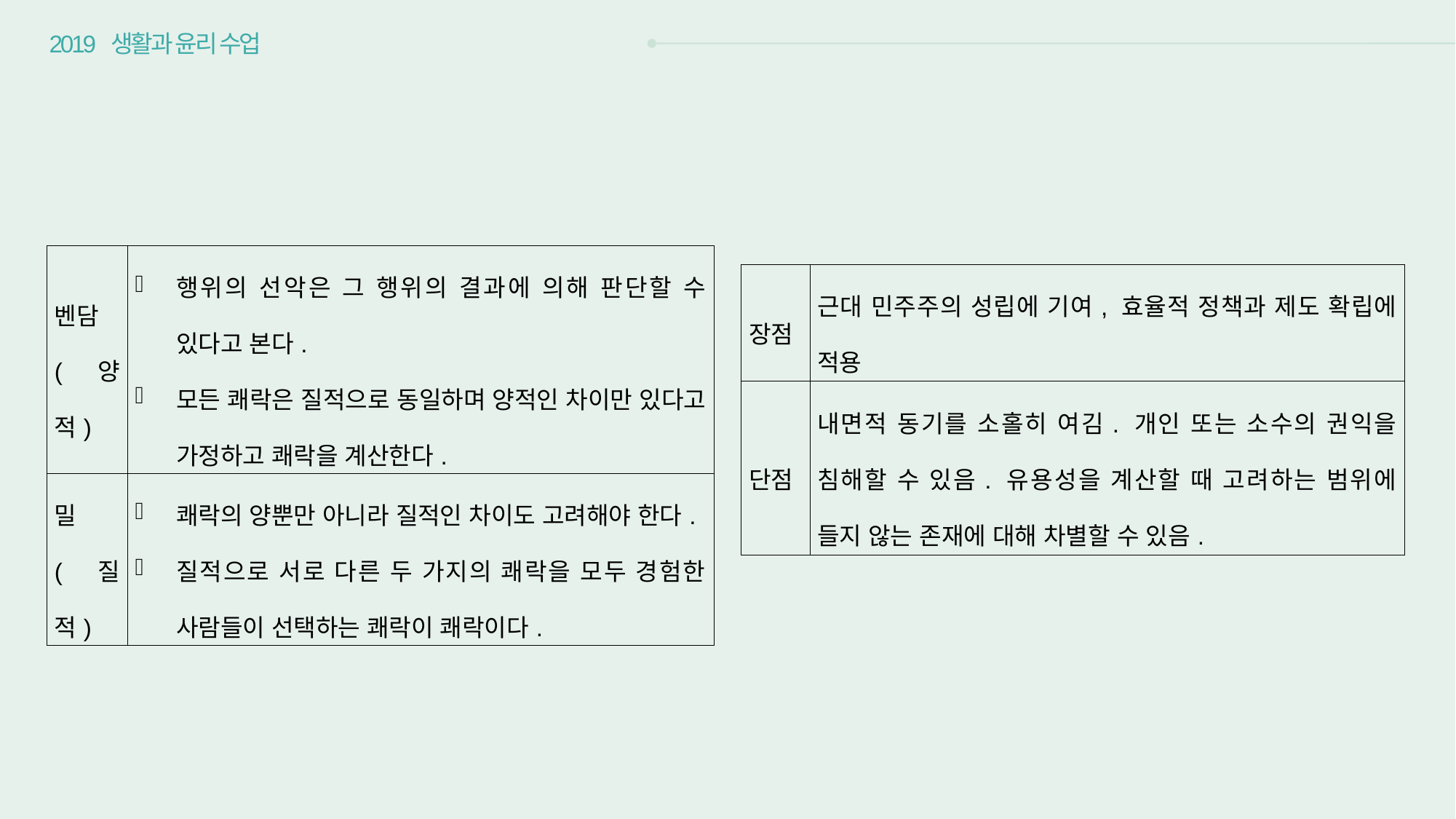

2019  생활과 윤리 수업

| 벤담 (양적) | 행위의 선악은 그 행위의 결과에 의해 판단할 수 있다고 본다. 모든 쾌락은 질적으로 동일하며 양적인 차이만 있다고 가정하고 쾌락을 계산한다. |
| --- | --- |
| 밀 (질적) | 쾌락의 양뿐만 아니라 질적인 차이도 고려해야 한다. 질적으로 서로 다른 두 가지의 쾌락을 모두 경험한 사람들이 선택하는 쾌락이 쾌락이다. |
| 장점 | 근대 민주주의 성립에 기여, 효율적 정책과 제도 확립에 적용 |
| --- | --- |
| 단점 | 내면적 동기를 소홀히 여김. 개인 또는 소수의 권익을 침해할 수 있음. 유용성을 계산할 때 고려하는 범위에 들지 않는 존재에 대해 차별할 수 있음. |